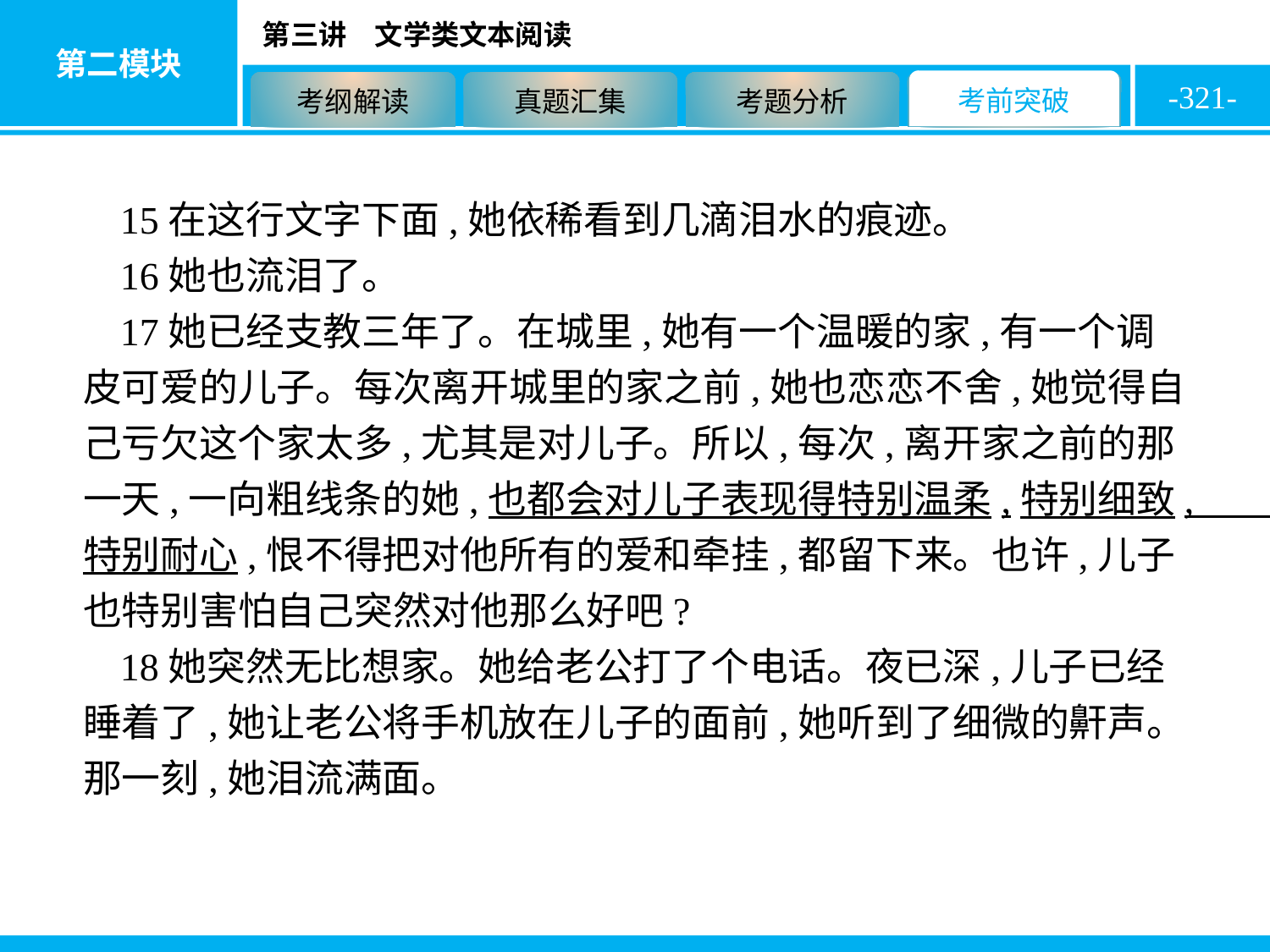

-321-
15在这行文字下面,她依稀看到几滴泪水的痕迹。
16她也流泪了。
17她已经支教三年了。在城里,她有一个温暖的家,有一个调皮可爱的儿子。每次离开城里的家之前,她也恋恋不舍,她觉得自己亏欠这个家太多,尤其是对儿子。所以,每次,离开家之前的那一天,一向粗线条的她,也都会对儿子表现得特别温柔,特别细致,特别耐心,恨不得把对他所有的爱和牵挂,都留下来。也许,儿子也特别害怕自己突然对他那么好吧?
18她突然无比想家。她给老公打了个电话。夜已深,儿子已经睡着了,她让老公将手机放在儿子的面前,她听到了细微的鼾声。那一刻,她泪流满面。